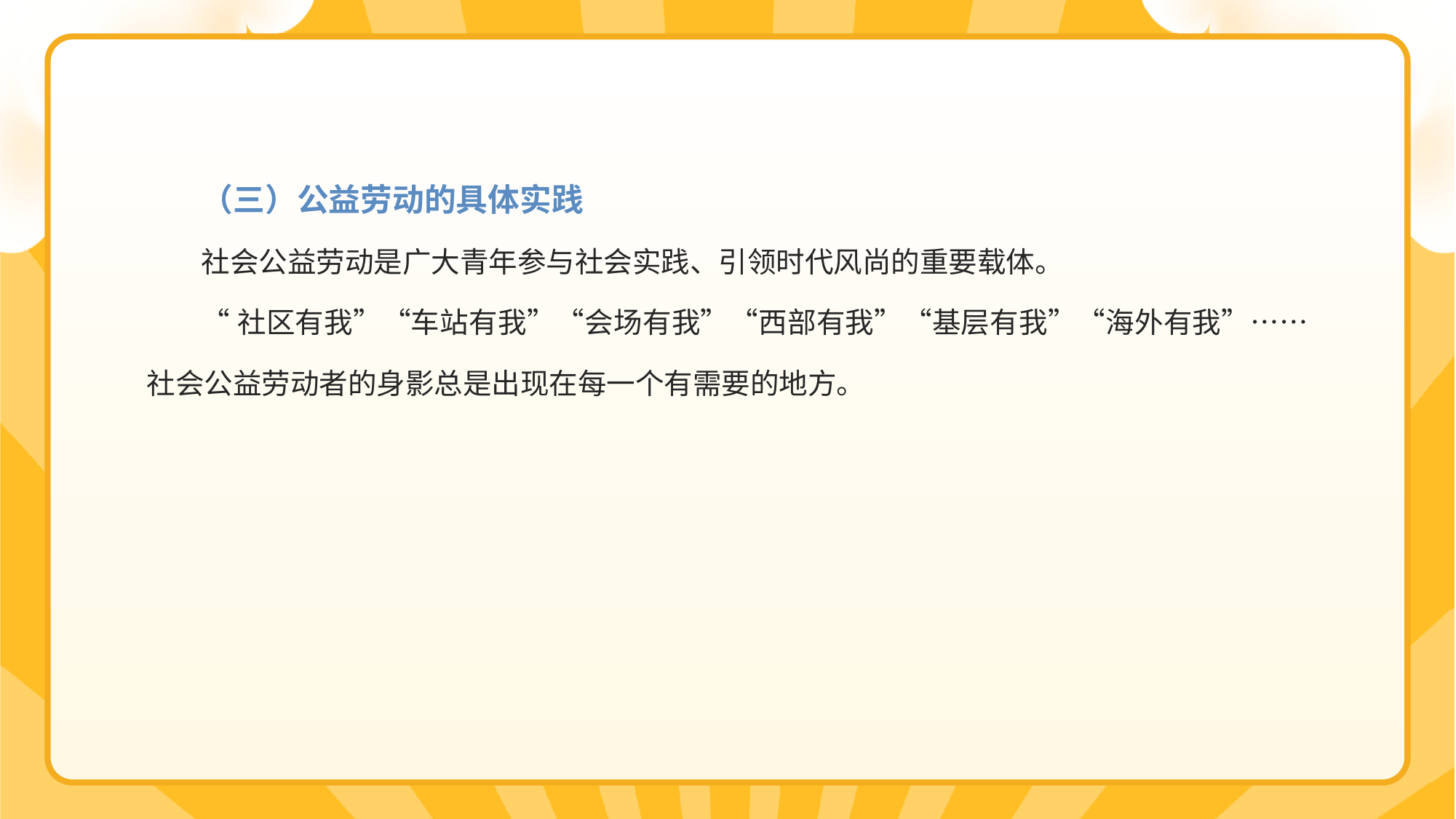

（三）公益劳动的具体实践
社会公益劳动是广大青年参与社会实践、引领时代风尚的重要载体。
“社区有我”“车站有我”“会场有我”“西部有我”“基层有我”“海外有我”……社会公益劳动者的身影总是出现在每一个有需要的地方。